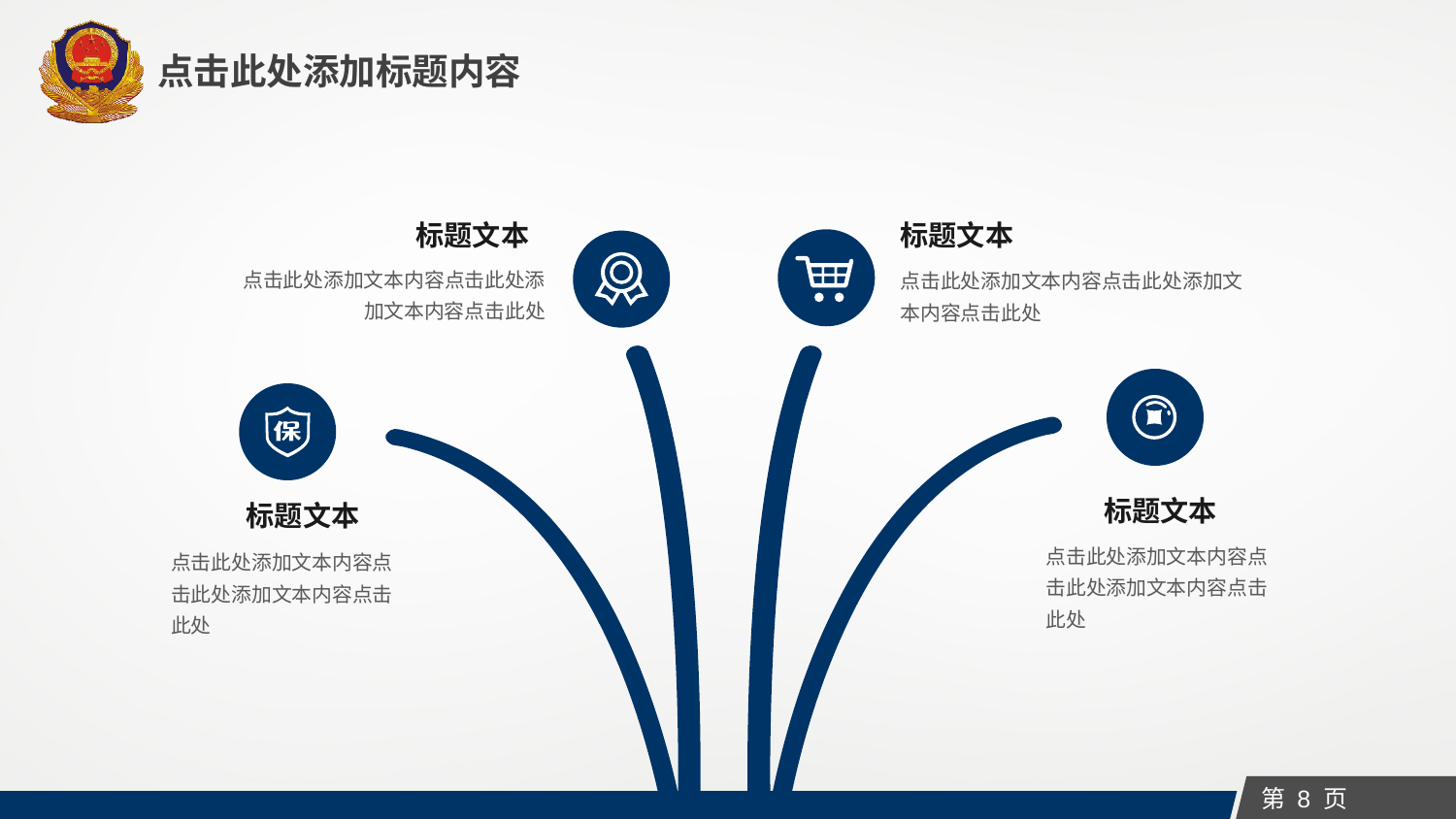

点击此处添加标题内容
标题文本
点击此处添加文本内容点击此处添加文本内容点击此处
标题文本
点击此处添加文本内容点击此处添加文本内容点击此处

标题文本
点击此处添加文本内容点击此处添加文本内容点击此处
标题文本
点击此处添加文本内容点击此处添加文本内容点击此处